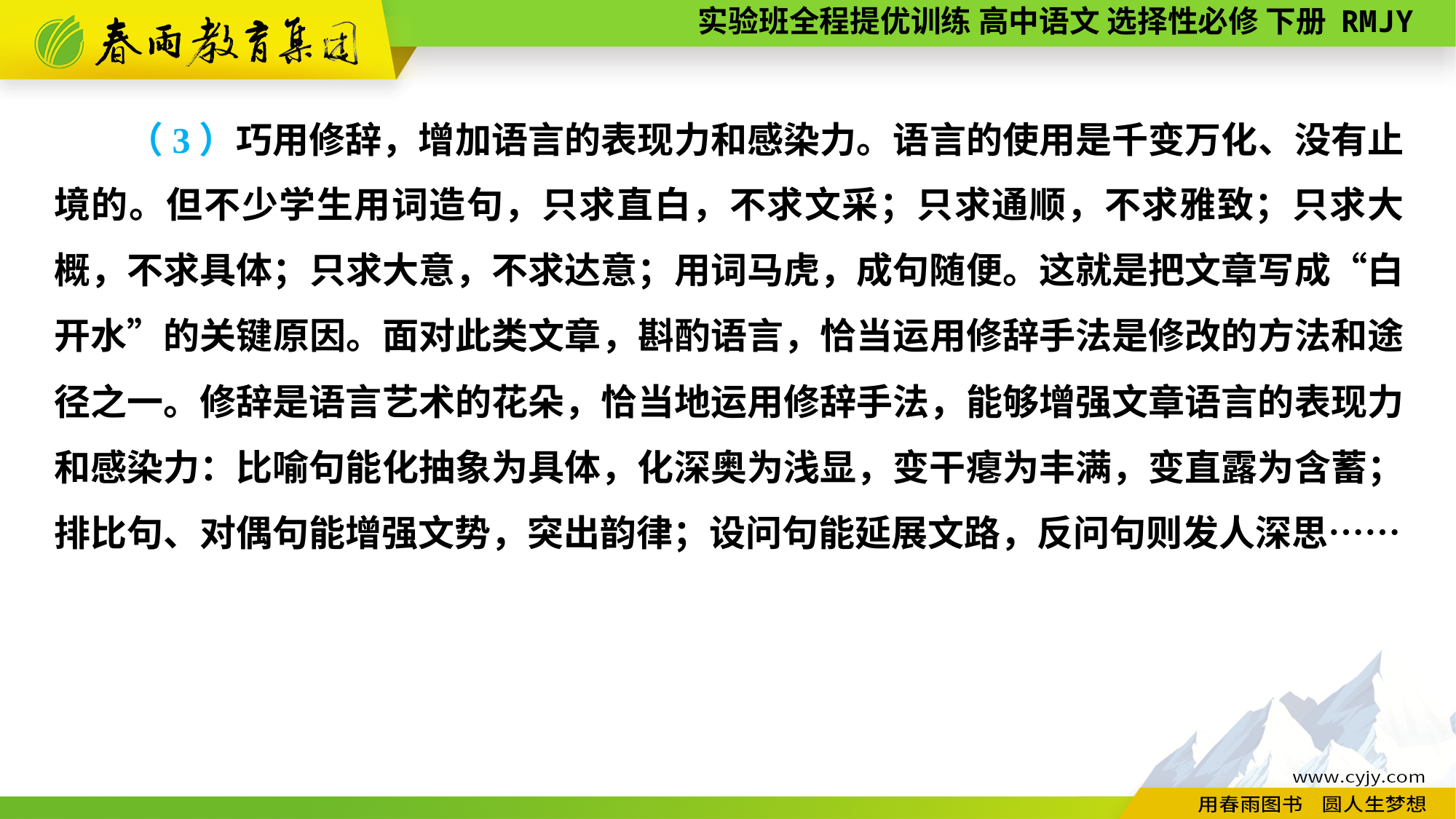

（3）巧用修辞，增加语言的表现力和感染力。语言的使用是千变万化、没有止境的。但不少学生用词造句，只求直白，不求文采；只求通顺，不求雅致；只求大概，不求具体；只求大意，不求达意；用词马虎，成句随便。这就是把文章写成“白开水”的关键原因。面对此类文章，斟酌语言，恰当运用修辞手法是修改的方法和途径之一。修辞是语言艺术的花朵，恰当地运用修辞手法，能够增强文章语言的表现力和感染力：比喻句能化抽象为具体，化深奥为浅显，变干瘪为丰满，变直露为含蓄；排比句、对偶句能增强文势，突出韵律；设问句能延展文路，反问句则发人深思……